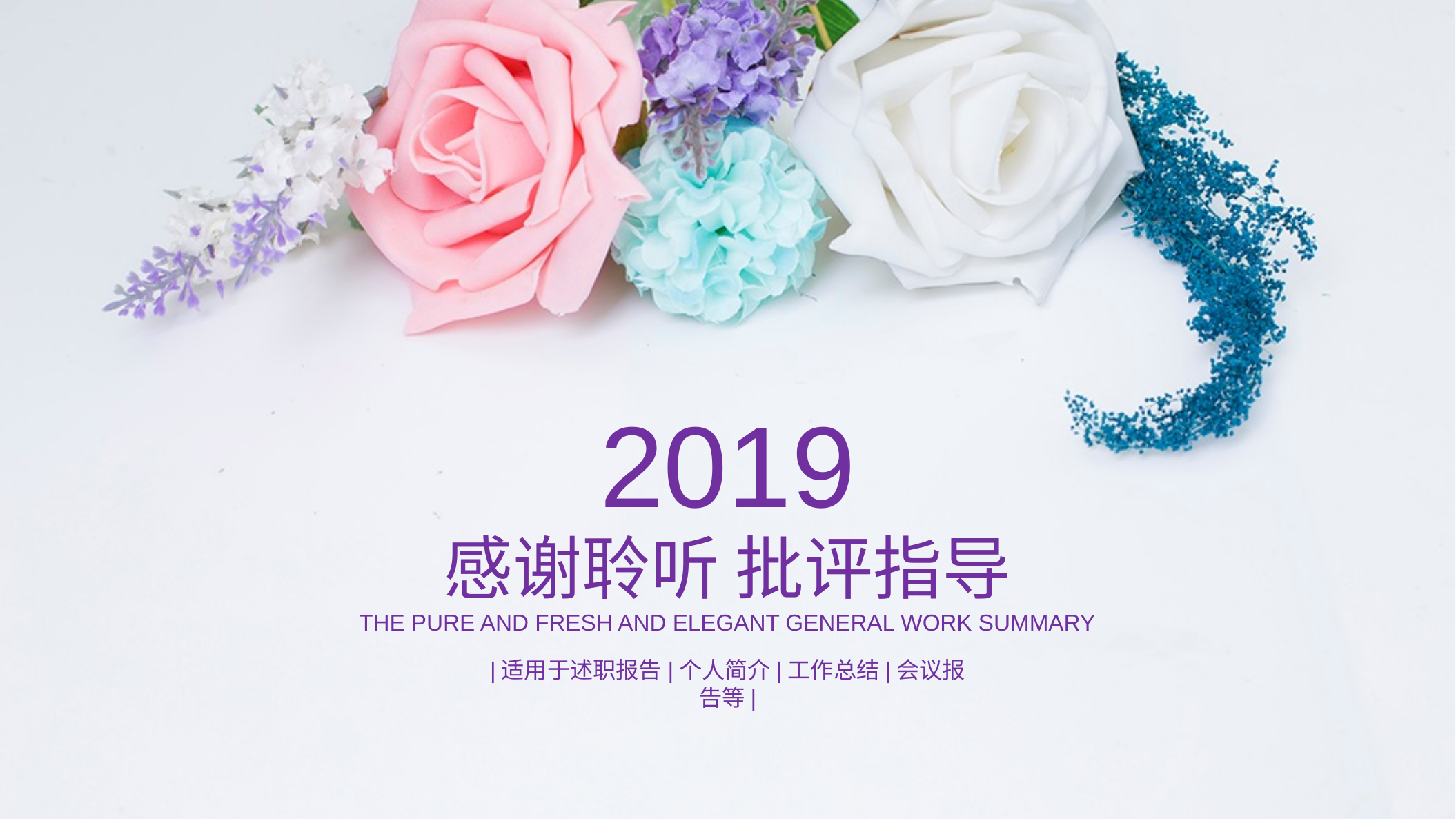

2019
感谢聆听 批评指导
THE PURE AND FRESH AND ELEGANT GENERAL WORK SUMMARY
|适用于述职报告|个人简介|工作总结|会议报告等|